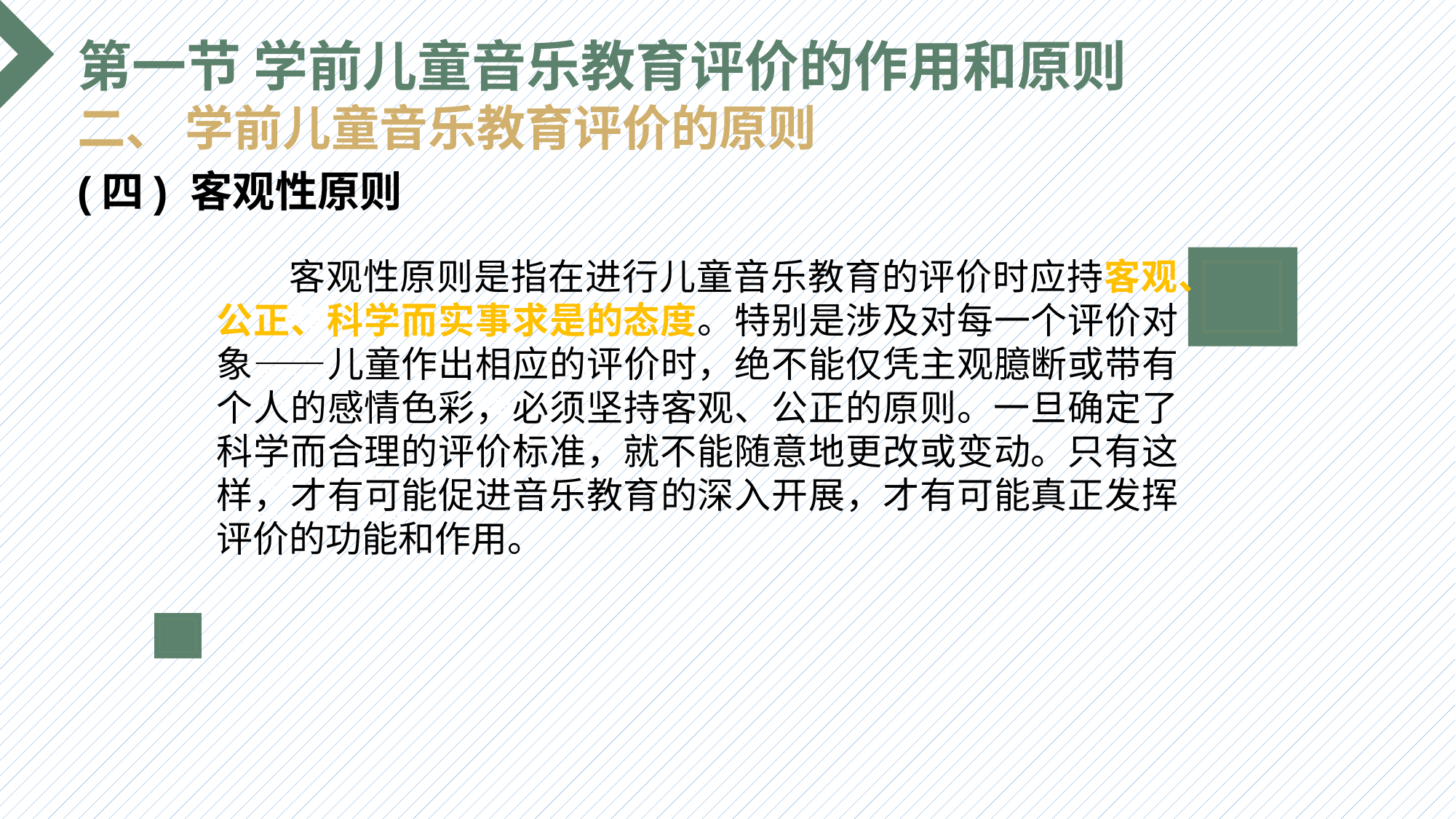

第一节 学前儿童音乐教育评价的作用和原则
二、 学前儿童音乐教育评价的原则
(四) 客观性原则

 客观性原则是指在进行儿童音乐教育的评价时应持客观、公正、科学而实事求是的态度。特别是涉及对每一个评价对象——儿童作出相应的评价时，绝不能仅凭主观臆断或带有个人的感情色彩，必须坚持客观、公正的原则。一旦确定了科学而合理的评价标准，就不能随意地更改或变动。只有这样，才有可能促进音乐教育的深入开展，才有可能真正发挥评价的功能和作用。

选题背景
输入您的内容，请简要说明，言简意赅即可输入您的内容，请简要说明，言简意赅即可输入您的内容，请简要说明，言简意赅即可输入您的内容，请简要说明，言简意赅即可